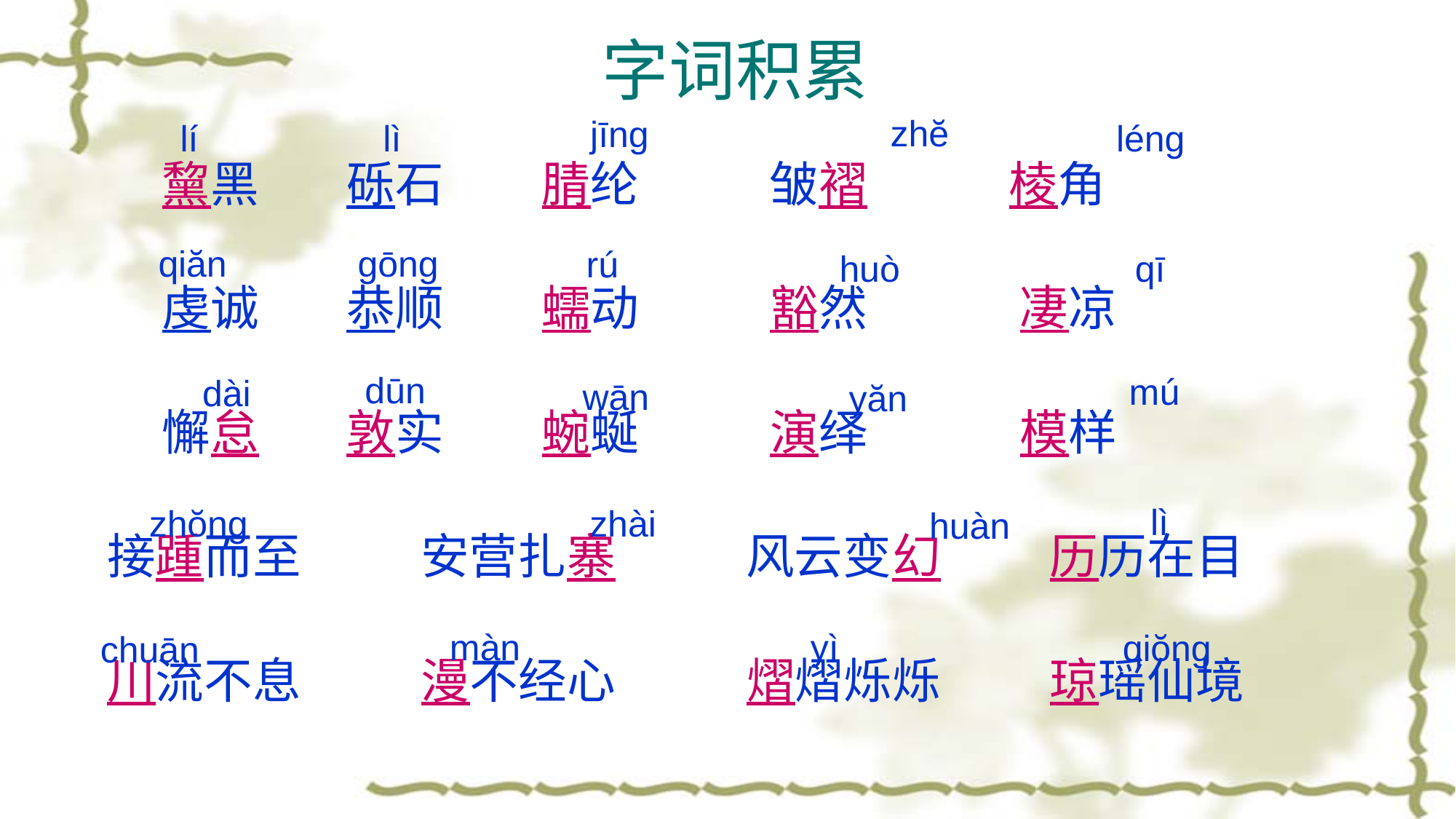

# 字词积累
zhĕ
jīng
lí
lì
léng
    黧黑        砾石         腈纶            皱褶             棱角

    虔诚        恭顺         蠕动            豁然              凄凉

    懈怠        敦实         蜿蜒            演绎              模样

接踵而至           安营扎寨            风云变幻          历历在目

川流不息           漫不经心            熠熠烁烁          琼瑶仙境
qiăn
gōng
rú
huò
qī
dūn
mú
dài
wān
yăn
lì
zhŏng
zhài
huàn
màn
yì
qiŏng
chuān